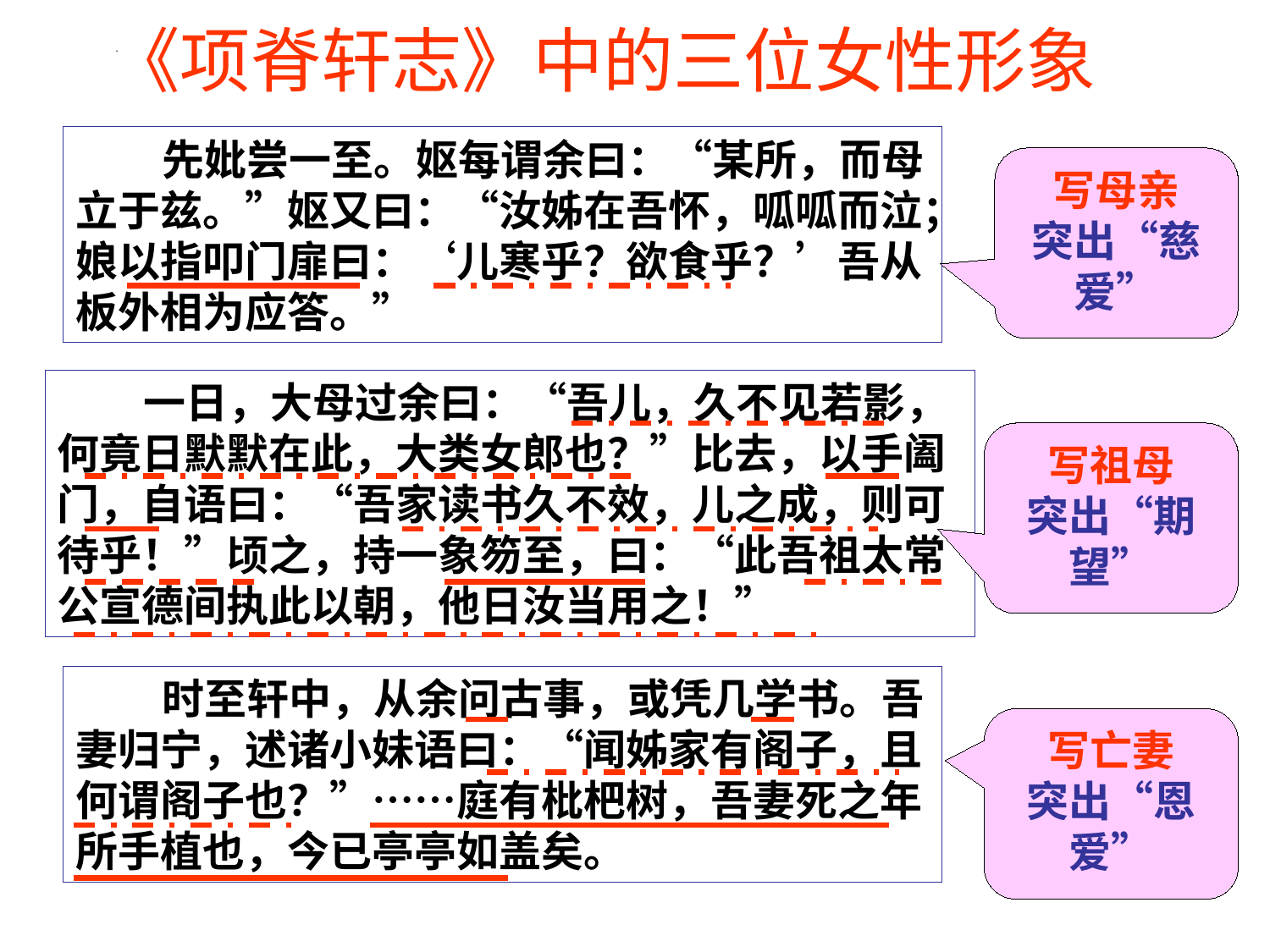

# 《项脊轩志》中的三位女性形象
        先妣尝一至。妪每谓余曰：“某所，而母立于兹。”妪又曰：“汝姊在吾怀，呱呱而泣；娘以指叩门扉曰：‘儿寒乎？欲食乎？’吾从板外相为应答。”
写母亲
突出“慈爱”
        一日，大母过余曰：“吾儿，久不见若影，何竟日默默在此，大类女郎也？”比去，以手阖门，自语曰：“吾家读书久不效，儿之成，则可待乎！”顷之，持一象笏至，曰：“此吾祖太常公宣德间执此以朝，他日汝当用之！”
写祖母
突出“期望”
        时至轩中，从余问古事，或凭几学书。吾妻归宁，述诸小妹语曰：“闻姊家有阁子，且何谓阁子也？”……庭有枇杷树，吾妻死之年所手植也，今已亭亭如盖矣。
写亡妻
突出“恩爱”